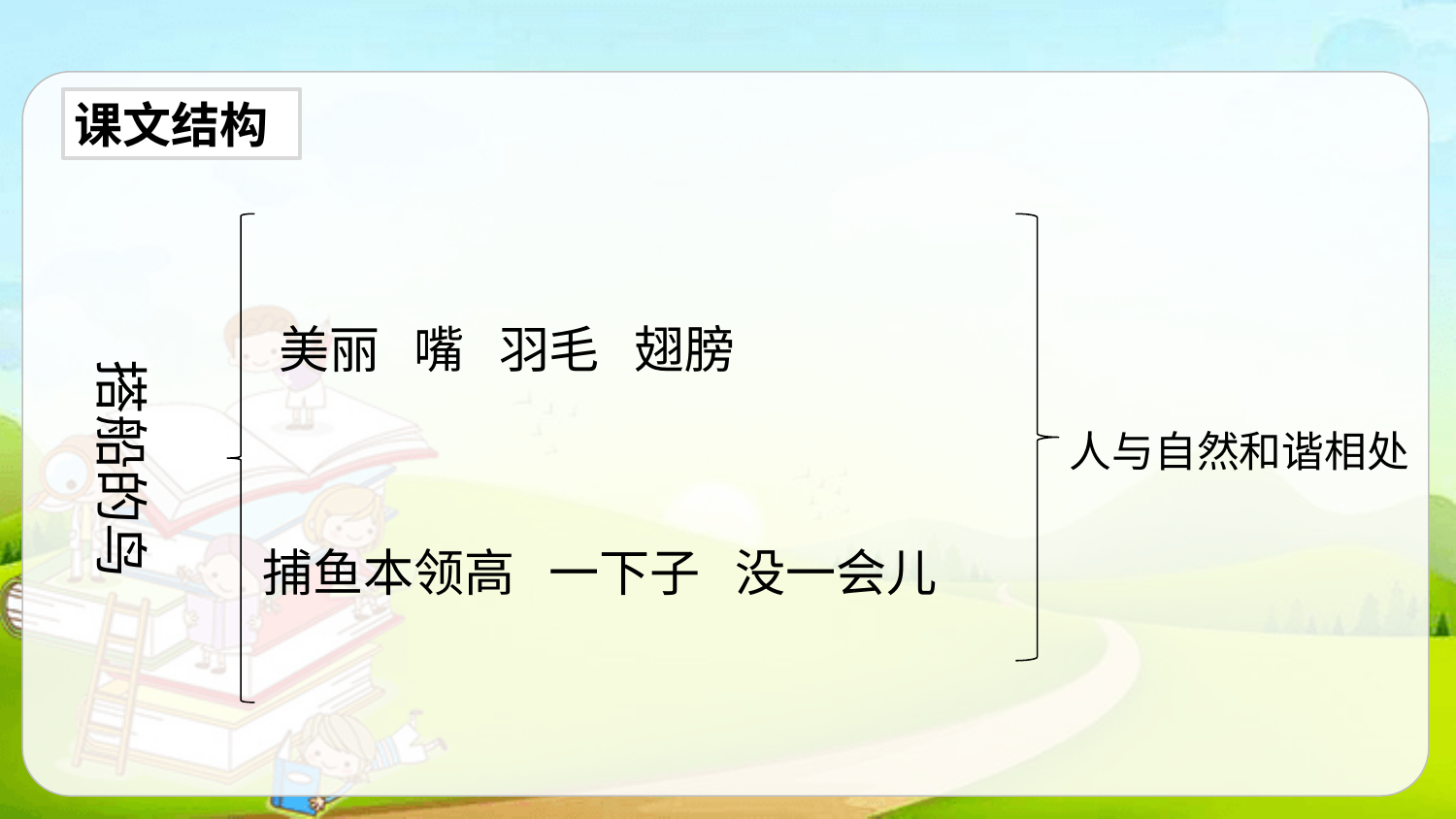

课文结构

美丽   嘴   羽毛   翅膀
搭船的鸟
人与自然和谐相处
捕鱼本领高   一下子   没一会儿